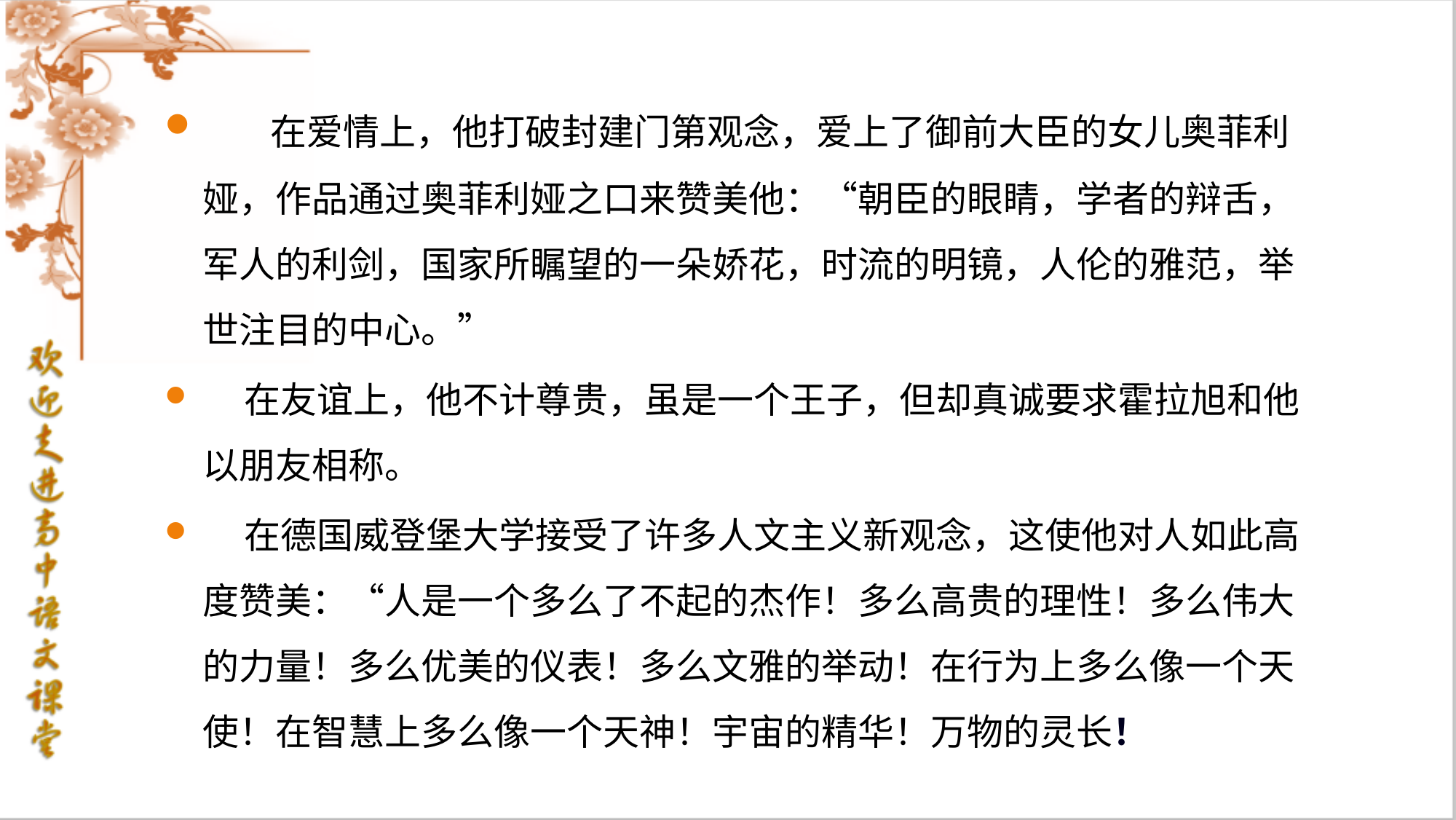

在爱情上，他打破封建门第观念，爱上了御前大臣的女儿奥菲利娅，作品通过奥菲利娅之口来赞美他：“朝臣的眼睛，学者的辩舌，军人的利剑，国家所瞩望的一朵娇花，时流的明镜，人伦的雅范，举世注目的中心。”
    在友谊上，他不计尊贵，虽是一个王子，但却真诚要求霍拉旭和他以朋友相称。
    在德国威登堡大学接受了许多人文主义新观念，这使他对人如此高度赞美：“人是一个多么了不起的杰作！多么高贵的理性！多么伟大的力量！多么优美的仪表！多么文雅的举动！在行为上多么像一个天使！在智慧上多么像一个天神！宇宙的精华！万物的灵长！